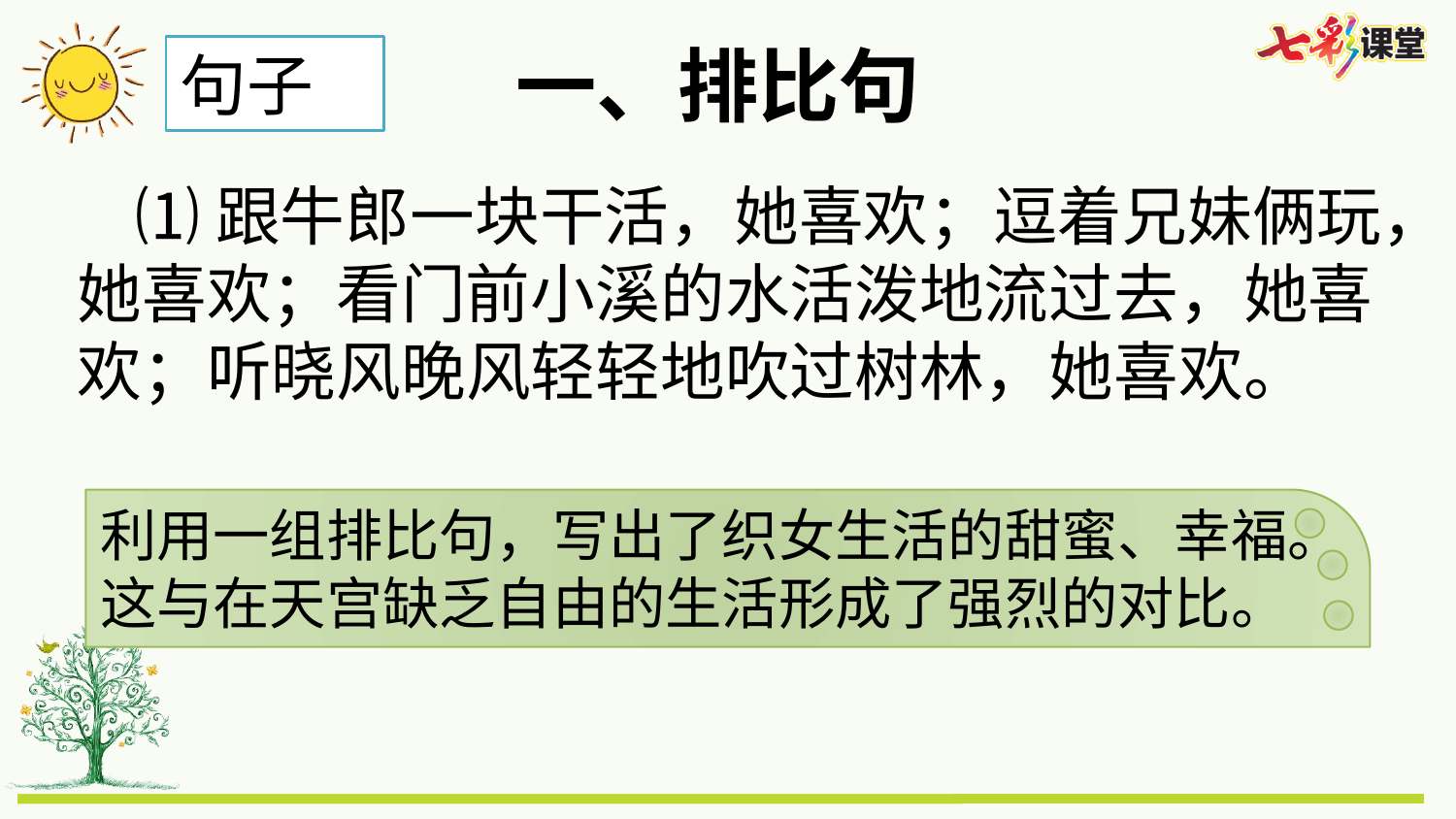

一、排比句
句子
    ⑴跟牛郎一块干活，她喜欢；逗着兄妹俩玩，她喜欢；看门前小溪的水活泼地流过去，她喜欢；听晓风晚风轻轻地吹过树林，她喜欢。
利用一组排比句，写出了织女生活的甜蜜、幸福。这与在天宫缺乏自由的生活形成了强烈的对比。